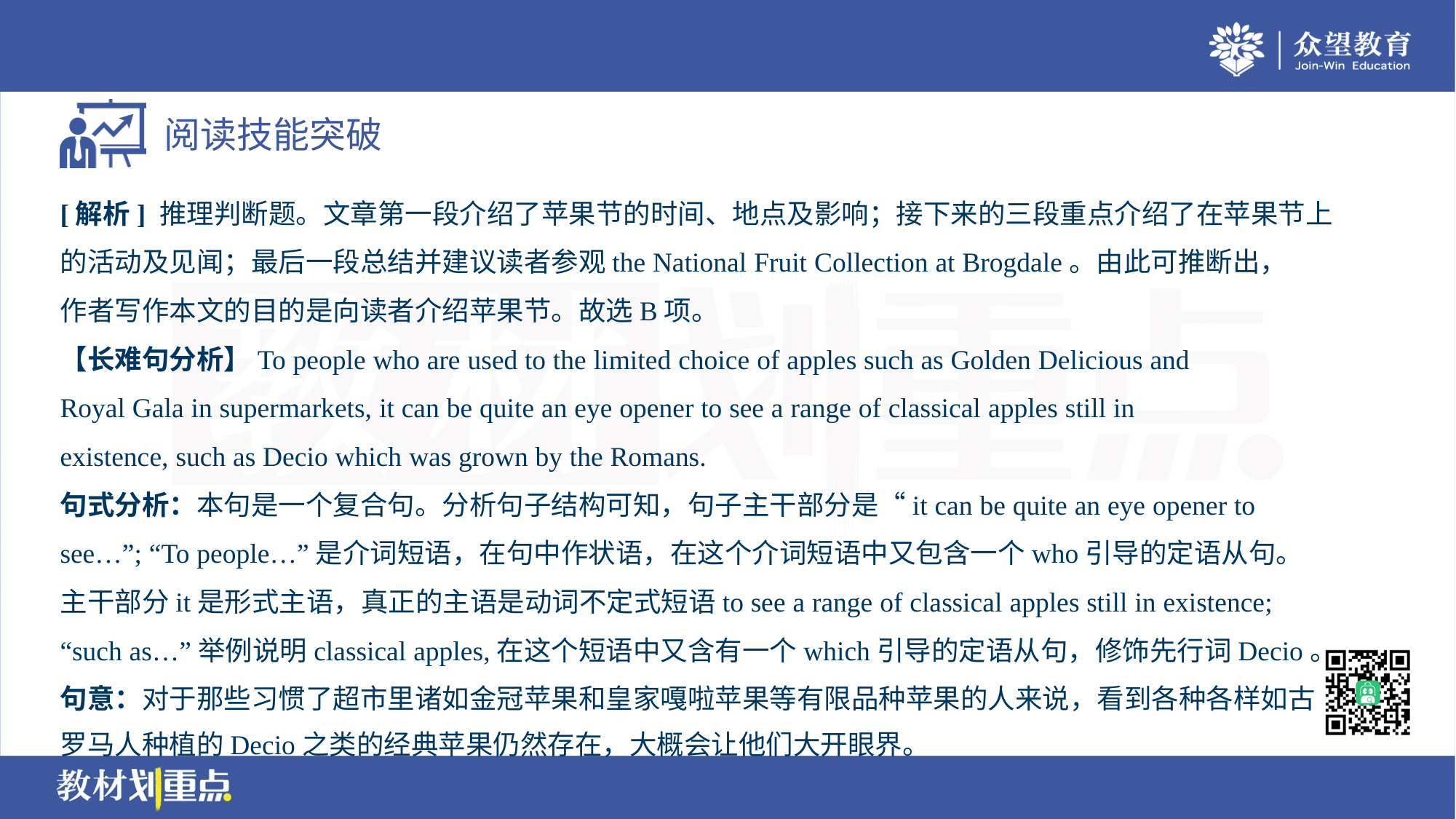

[解析] 推理判断题。文章第一段介绍了苹果节的时间、地点及影响；接下来的三段重点介绍了在苹果节上
的活动及见闻；最后一段总结并建议读者参观the National Fruit Collection at Brogdale。由此可推断出，
作者写作本文的目的是向读者介绍苹果节。故选B项。
【长难句分析】To people who are used to the limited choice of apples such as Golden Delicious and
Royal Gala in supermarkets, it can be quite an eye opener to see a range of classical apples still in
existence, such as Decio which was grown by the Romans.
句式分析：本句是一个复合句。分析句子结构可知，句子主干部分是“it can be quite an eye opener to
see…”; “To people…”是介词短语，在句中作状语，在这个介词短语中又包含一个who引导的定语从句。
主干部分it是形式主语，真正的主语是动词不定式短语to see a range of classical apples still in existence;
“such as…”举例说明classical apples,在这个短语中又含有一个which引导的定语从句，修饰先行词Decio。
句意：对于那些习惯了超市里诸如金冠苹果和皇家嘎啦苹果等有限品种苹果的人来说，看到各种各样如古
罗马人种植的Decio之类的经典苹果仍然存在，大概会让他们大开眼界。